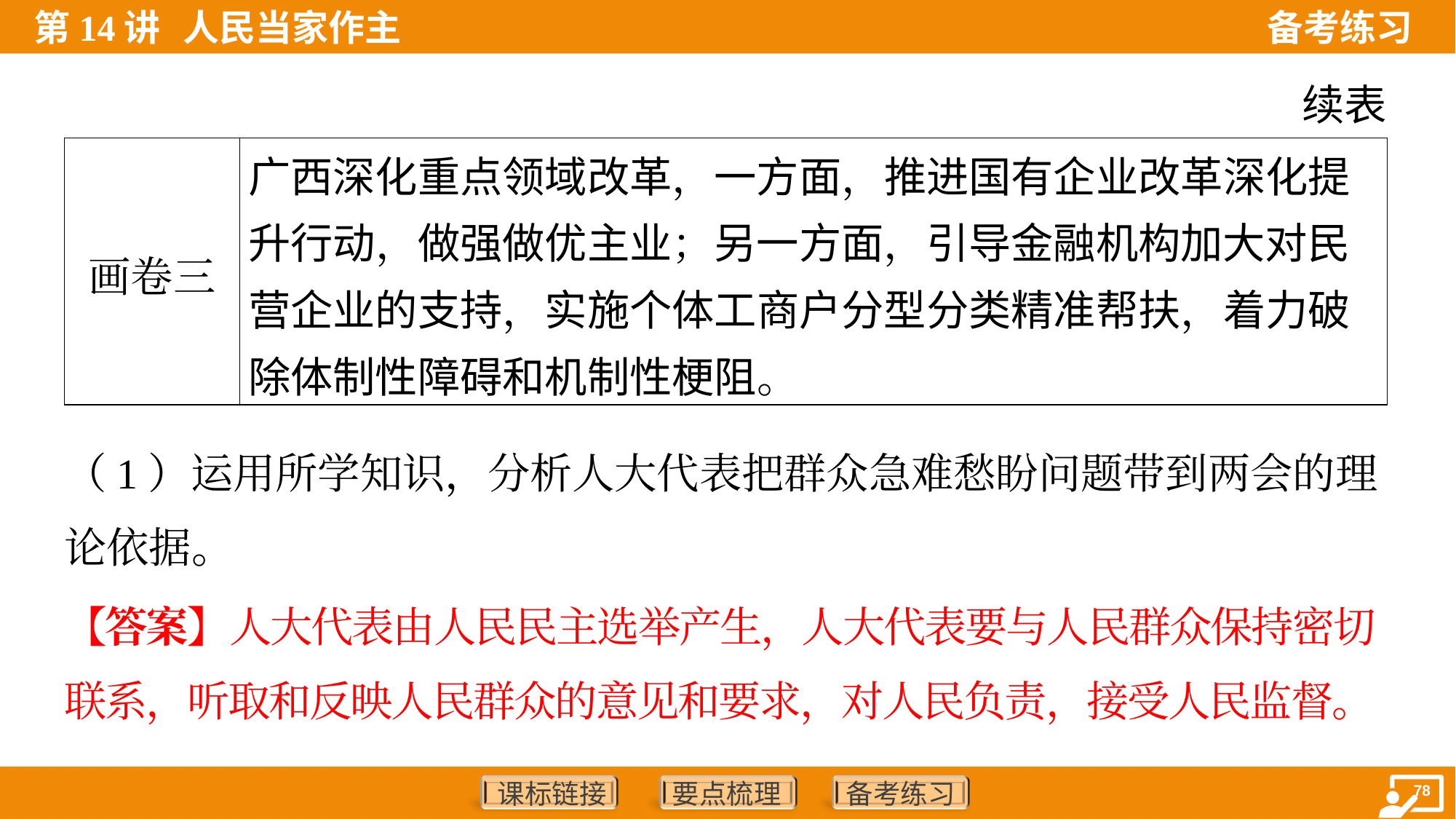

续表
| 画卷三 | 广西深化重点领域改革，一方面，推进国有企业改革深化提升行动，做强做优主业；另一方面，引导金融机构加大对民营企业的支持，实施个体工商户分型分类精准帮扶，着力破除体制性障碍和机制性梗阻。 |
| --- | --- |
（1）运用所学知识，分析人大代表把群众急难愁盼问题带到两会的理
论依据。
【答案】人大代表由人民民主选举产生，人大代表要与人民群众保持密切
联系，听取和反映人民群众的意见和要求，对人民负责，接受人民监督。